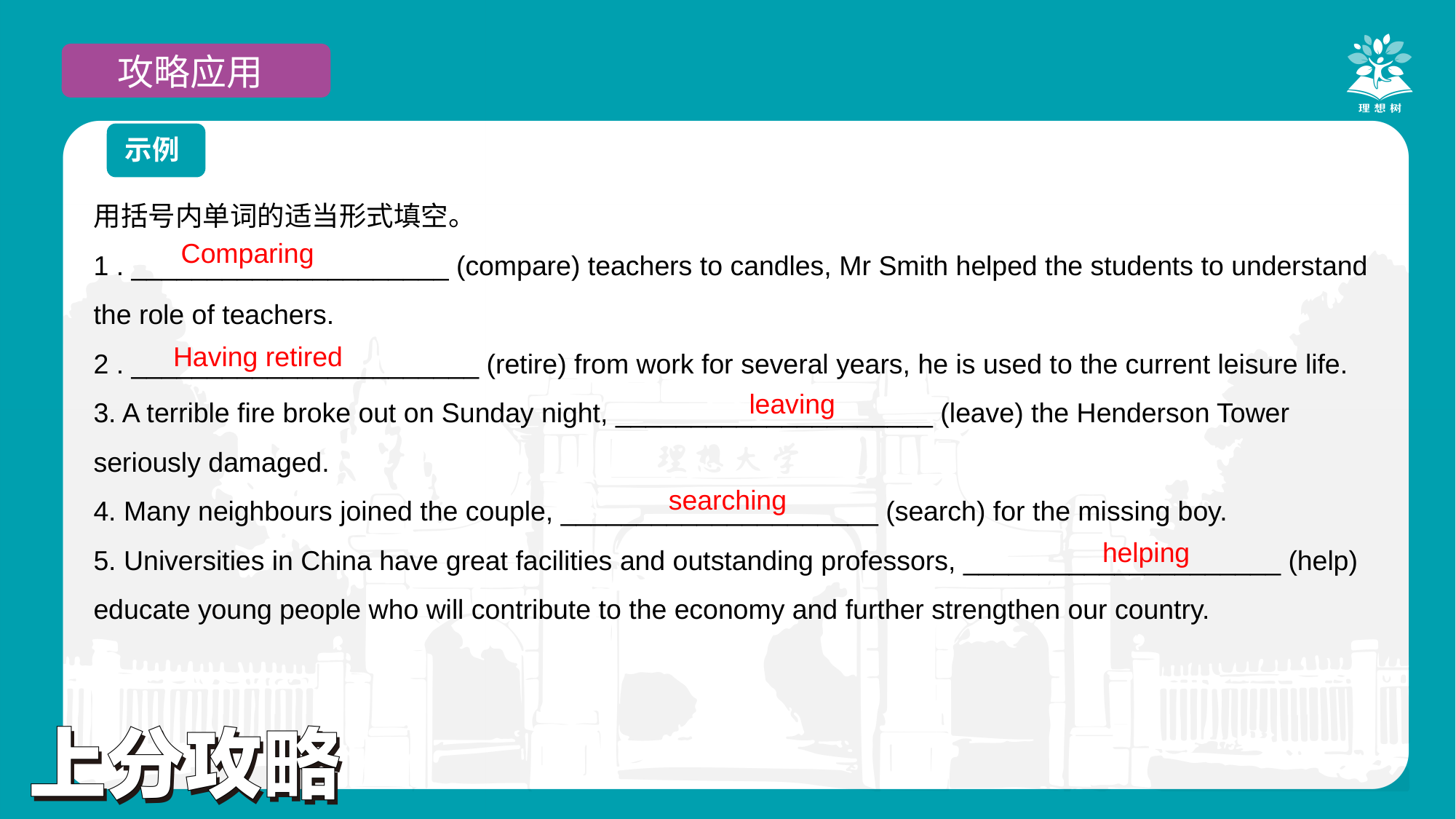

攻略应用

示例
用括号内单词的适当形式填空。
1 . _____________________ (compare) teachers to candles, Mr Smith helped the students to understand the role of teachers.
2 . _______________________ (retire) from work for several years, he is used to the current leisure life.
3. A terrible fire broke out on Sunday night, _____________________ (leave) the Henderson Tower seriously damaged.
4. Many neighbours joined the couple, _____________________ (search) for the missing boy.
5. Universities in China have great facilities and outstanding professors, _____________________ (help) educate young people who will contribute to the economy and further strengthen our country.

Comparing
Having retired
leaving
searching
helping